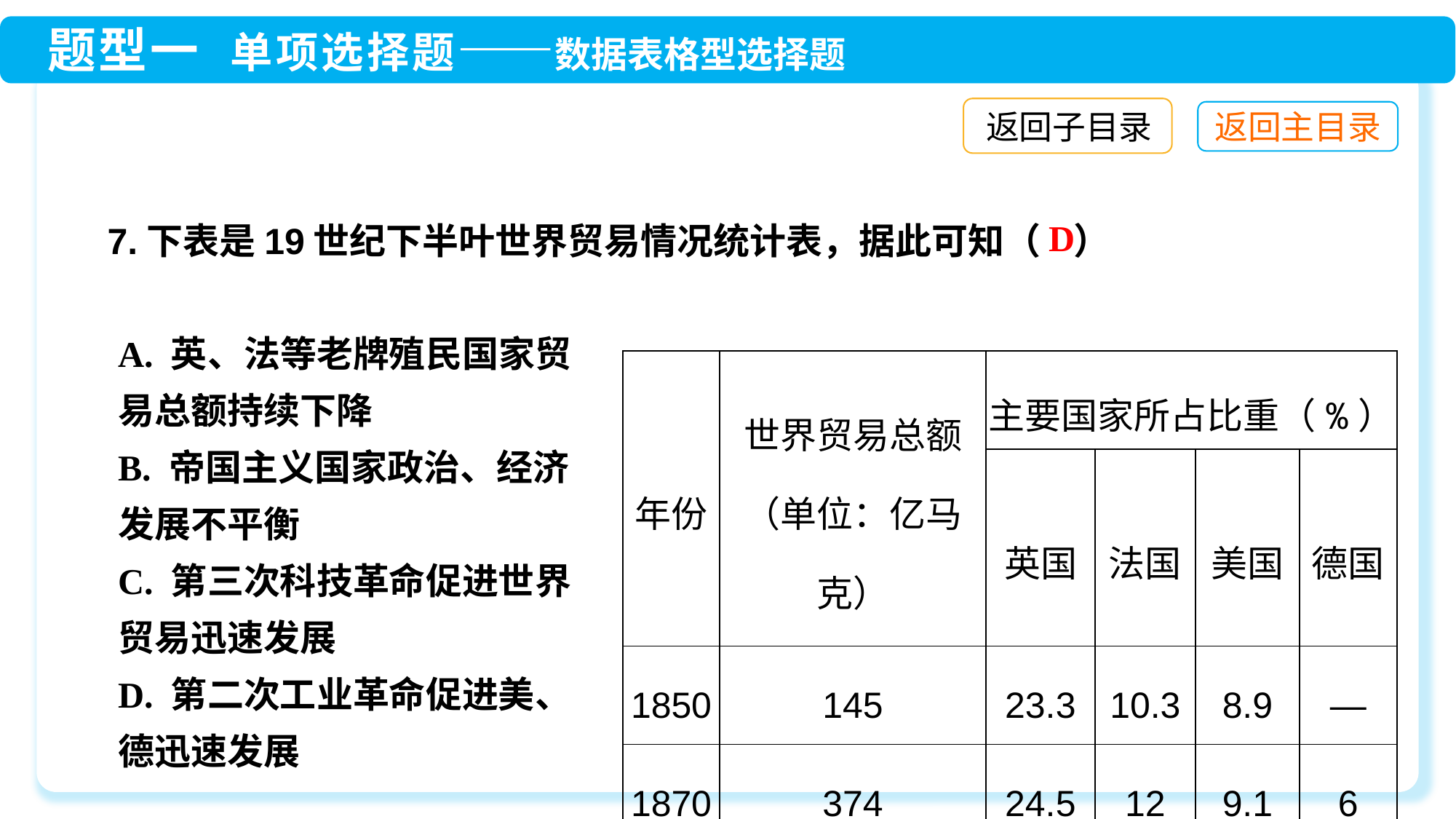

返回子目录
7.下表是19世纪下半叶世界贸易情况统计表，据此可知（    ）
D
A. 英、法等老牌殖民国家贸易总额持续下降
B. 帝国主义国家政治、经济发展不平衡
C. 第三次科技革命促进世界贸易迅速发展
D. 第二次工业革命促进美、德迅速发展
| 年份 | 世界贸易总额（单位：亿马克） | 主要国家所占比重（%） |  |  |  |
| --- | --- | --- | --- | --- | --- |
|  |  | 英国 | 法国 | 美国 | 德国 |
| 1850 | 145 | 23.3 | 10.3 | 8.9 | — |
| 1870 | 374 | 24.5 | 12 | 9.1 | 6 |
| 1900 | 971 | 19 | 9 | 12 | 13 |